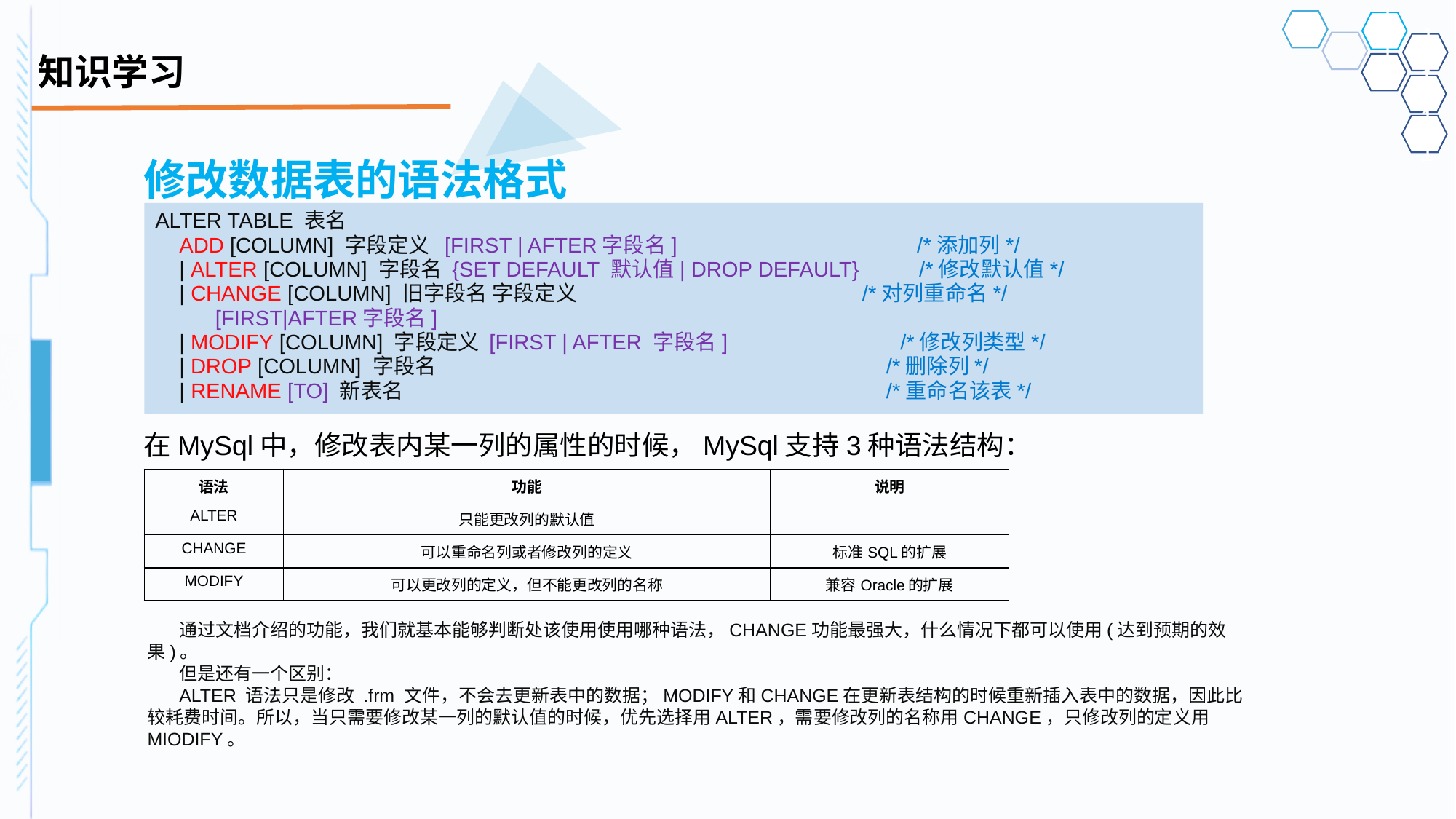

# 知识学习

修改数据表的语法格式

在MySql中，修改表内某一列的属性的时候，MySql支持3种语法结构：

ALTER TABLE 表名
    ADD [COLUMN] 字段定义  [FIRST | AFTER字段名]                                        /*添加列*/
    | ALTER [COLUMN] 字段名 {SET DEFAULT 默认值| DROP DEFAULT}          /*修改默认值*/
    | CHANGE [COLUMN] 旧字段名 字段定义   	              	                                 /*对列重命名*/
          [FIRST|AFTER字段名]
    | MODIFY [COLUMN] 字段定义 [FIRST | AFTER 字段名]	               /*修改列类型*/
    | DROP [COLUMN] 字段名				               /*删除列*/
    | RENAME [TO] 新表名	     			               /*重命名该表*/
| 语法 | 功能 | 说明 |
| --- | --- | --- |
| ALTER | 只能更改列的默认值 |  |
| CHANGE | 可以重命名列或者修改列的定义 | 标准SQL的扩展 |
| MODIFY | 可以更改列的定义，但不能更改列的名称 | 兼容Oracle的扩展 |
通过文档介绍的功能，我们就基本能够判断处该使用使用哪种语法，CHANGE功能最强大，什么情况下都可以使用(达到预期的效果)。
但是还有一个区别：
ALTER 语法只是修改 .frm 文件，不会去更新表中的数据；MODIFY和CHANGE在更新表结构的时候重新插入表中的数据，因此比较耗费时间。所以，当只需要修改某一列的默认值的时候，优先选择用ALTER，需要修改列的名称用CHANGE，只修改列的定义用MIODIFY。